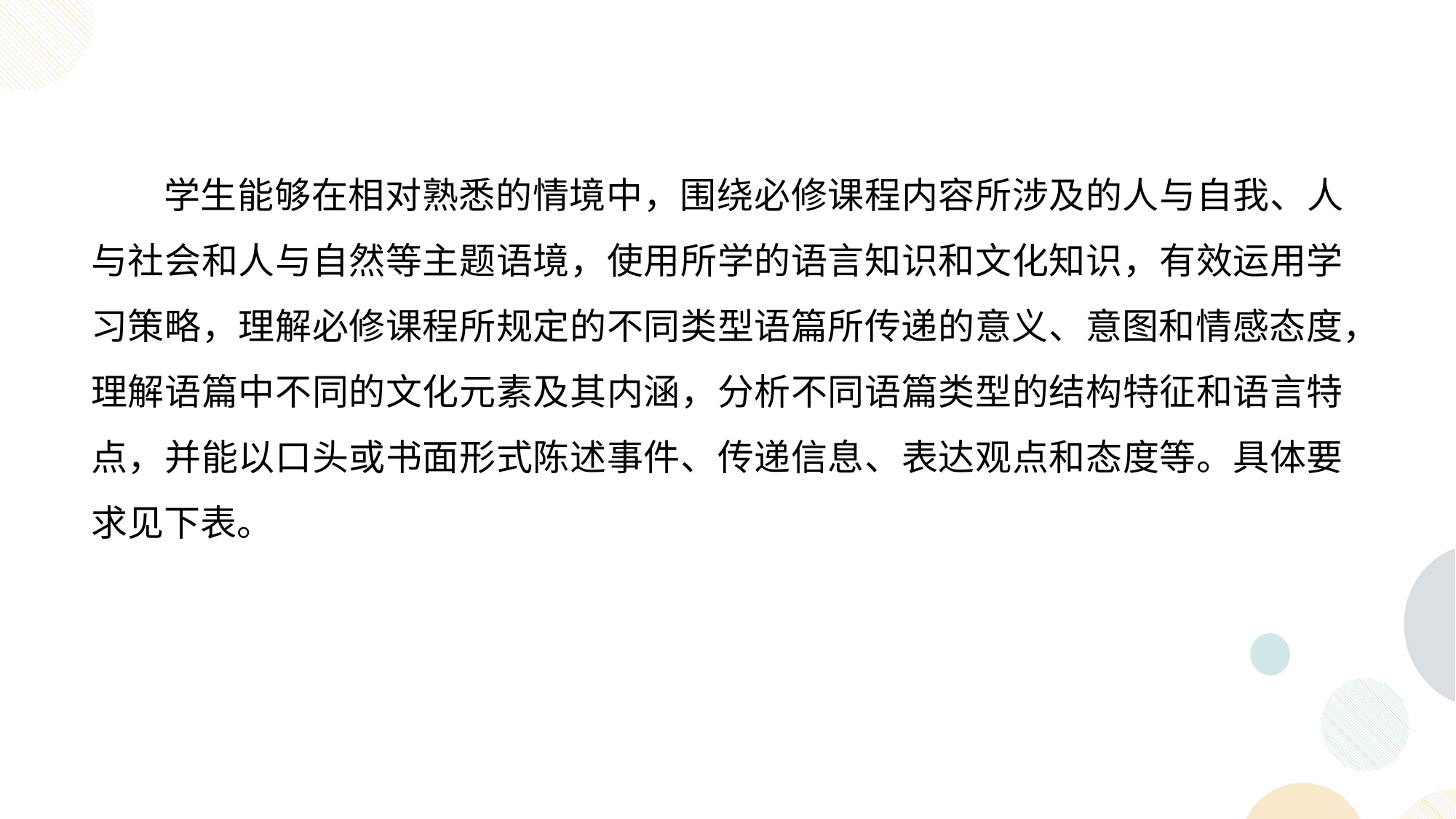

学生能够在相对熟悉的情境中，围绕必修课程内容所涉及的人与自我、人与社会和人与自然等主题语境，使用所学的语言知识和文化知识，有效运用学习策略，理解必修课程所规定的不同类型语篇所传递的意义、意图和情感态度，理解语篇中不同的文化元素及其内涵，分析不同语篇类型的结构特征和语言特点，并能以口头或书面形式陈述事件、传递信息、表达观点和态度等。具体要求见下表。